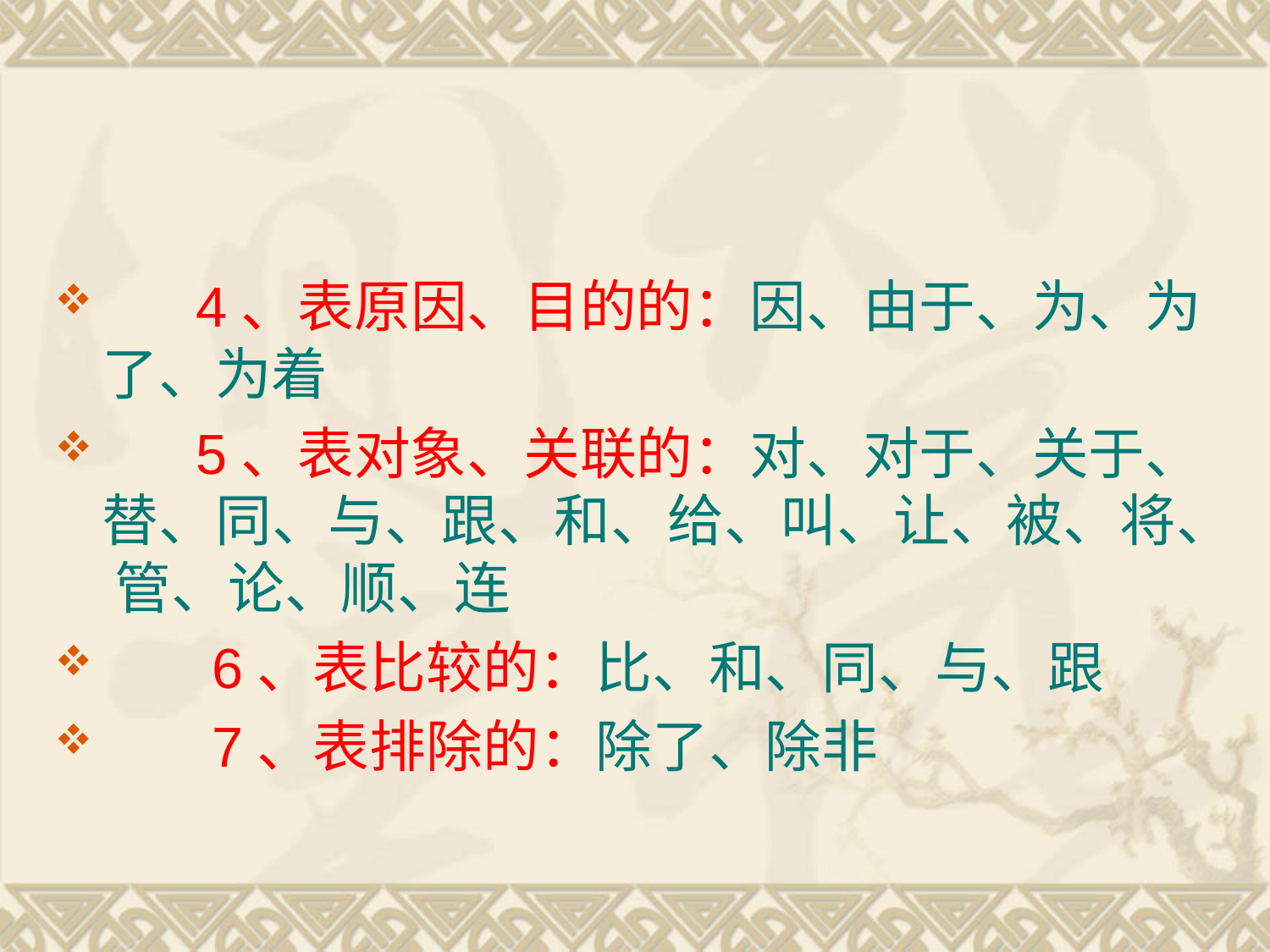

#
      4、表原因、目的的：因、由于、为、为了、为着
      5、表对象、关联的：对、对于、关于、替、同、与、跟、和、给、叫、让、被、将、 管、论、顺、连
       6、表比较的：比、和、同、与、跟
       7、表排除的：除了、除非